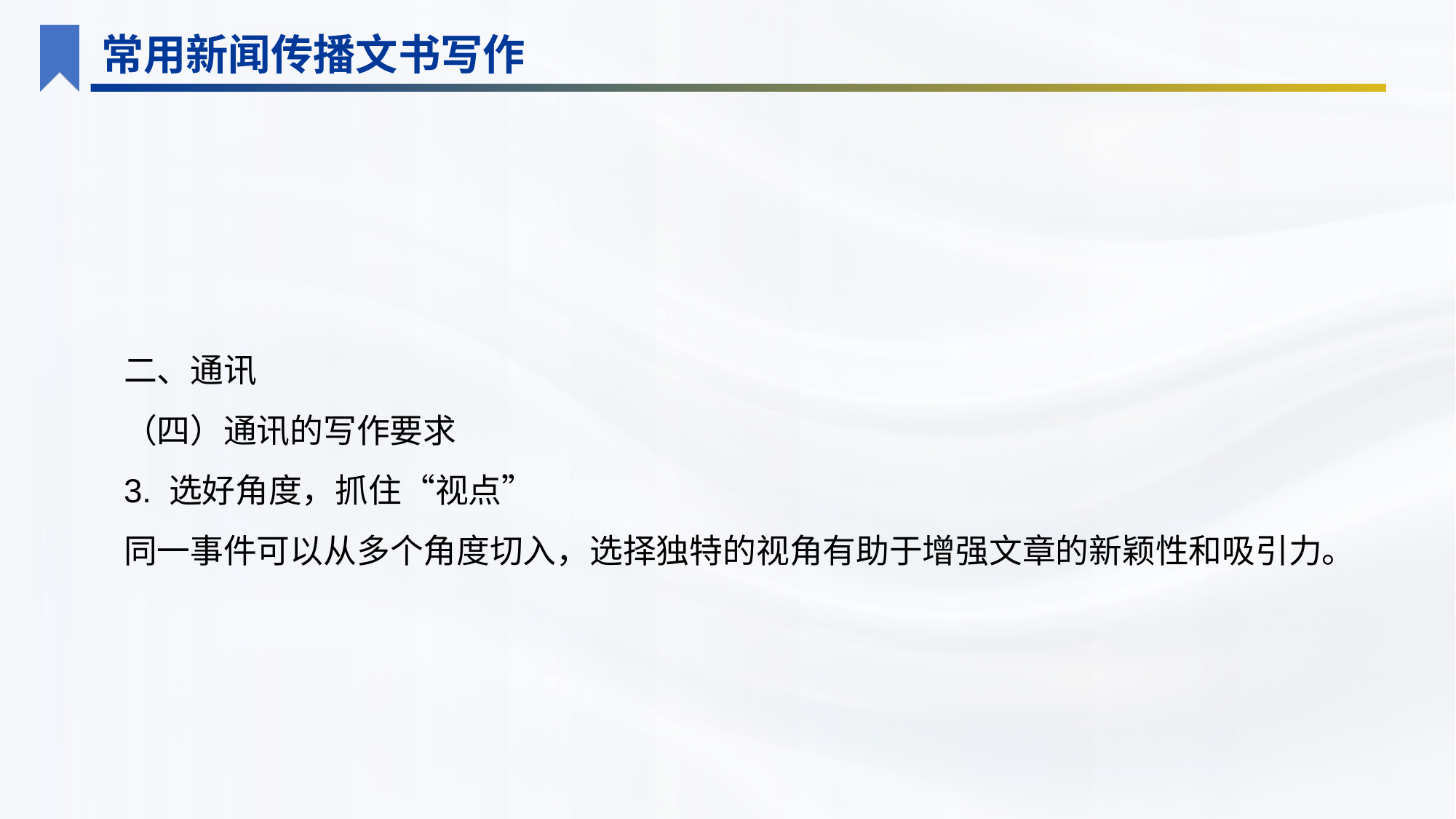

常用新闻传播文书写作
二、通讯
（四）通讯的写作要求
3. 选好角度，抓住“视点”
同一事件可以从多个角度切入，选择独特的视角有助于增强文章的新颖性和吸引力。